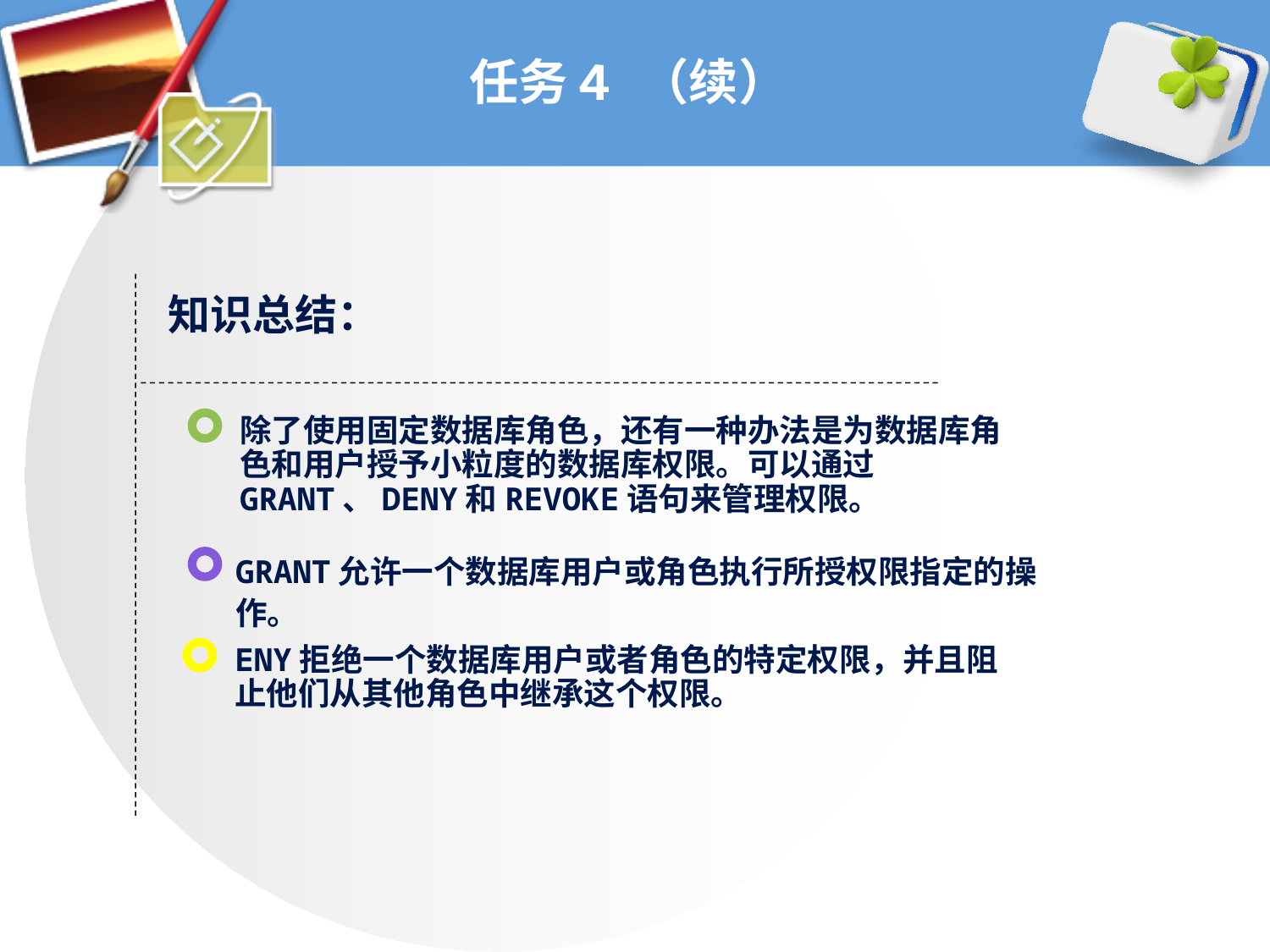

# 任务4  （续）

知识总结：
除了使用固定数据库角色，还有一种办法是为数据库角色和用户授予小粒度的数据库权限。可以通过GRANT、DENY和REVOKE语句来管理权限。

GRANT允许一个数据库用户或角色执行所授权限指定的操作。

ENY拒绝一个数据库用户或者角色的特定权限，并且阻止他们从其他角色中继承这个权限。